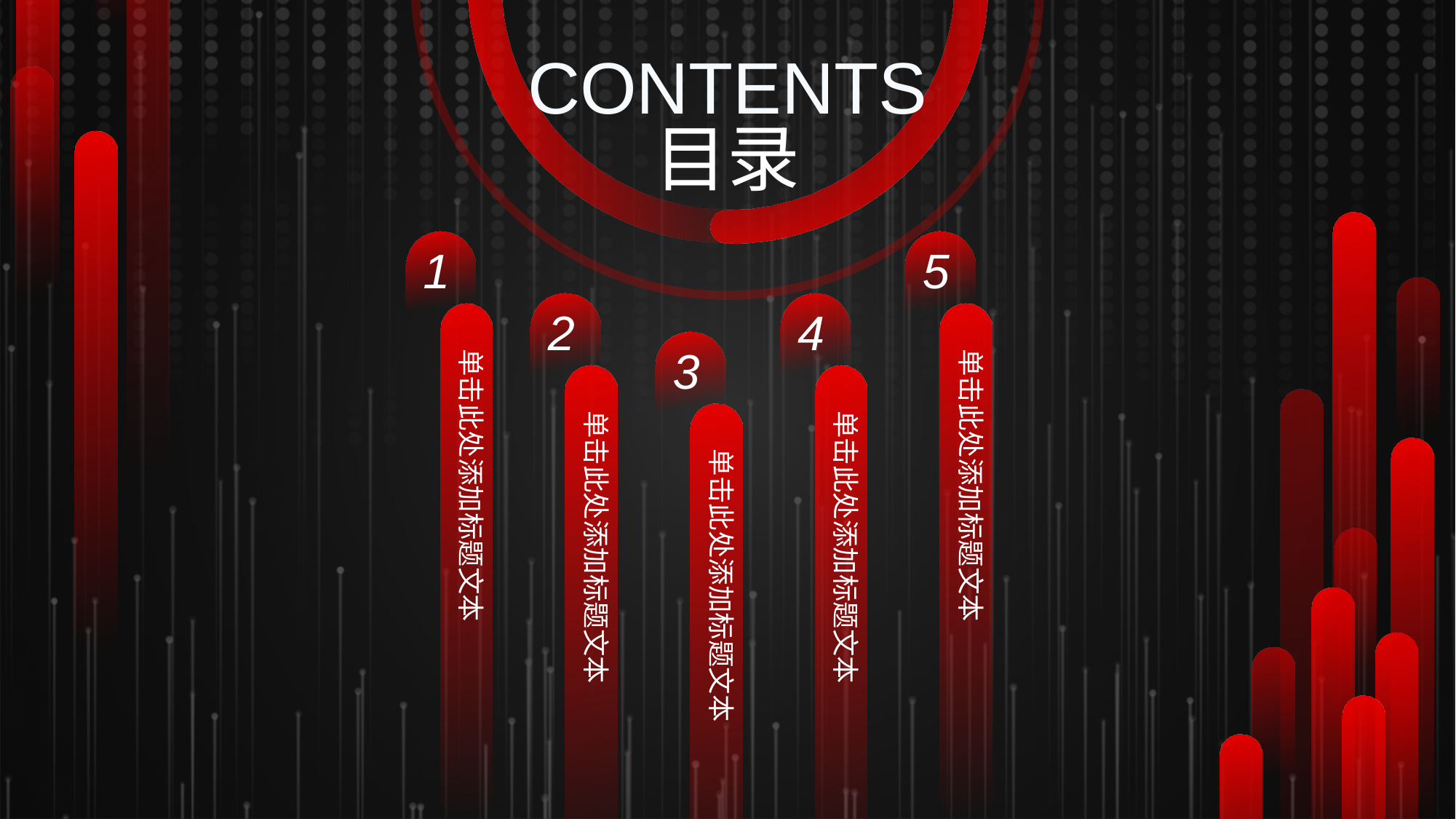

5-=1-PPT模板网    ww-w.5--1p-p-tmo-ban.c-om

CONTENTS
目录

1

单击此处添加标题文本

5

单击此处添加标题文本

2

单击此处添加标题文本

4

单击此处添加标题文本

3

单击此处添加标题文本